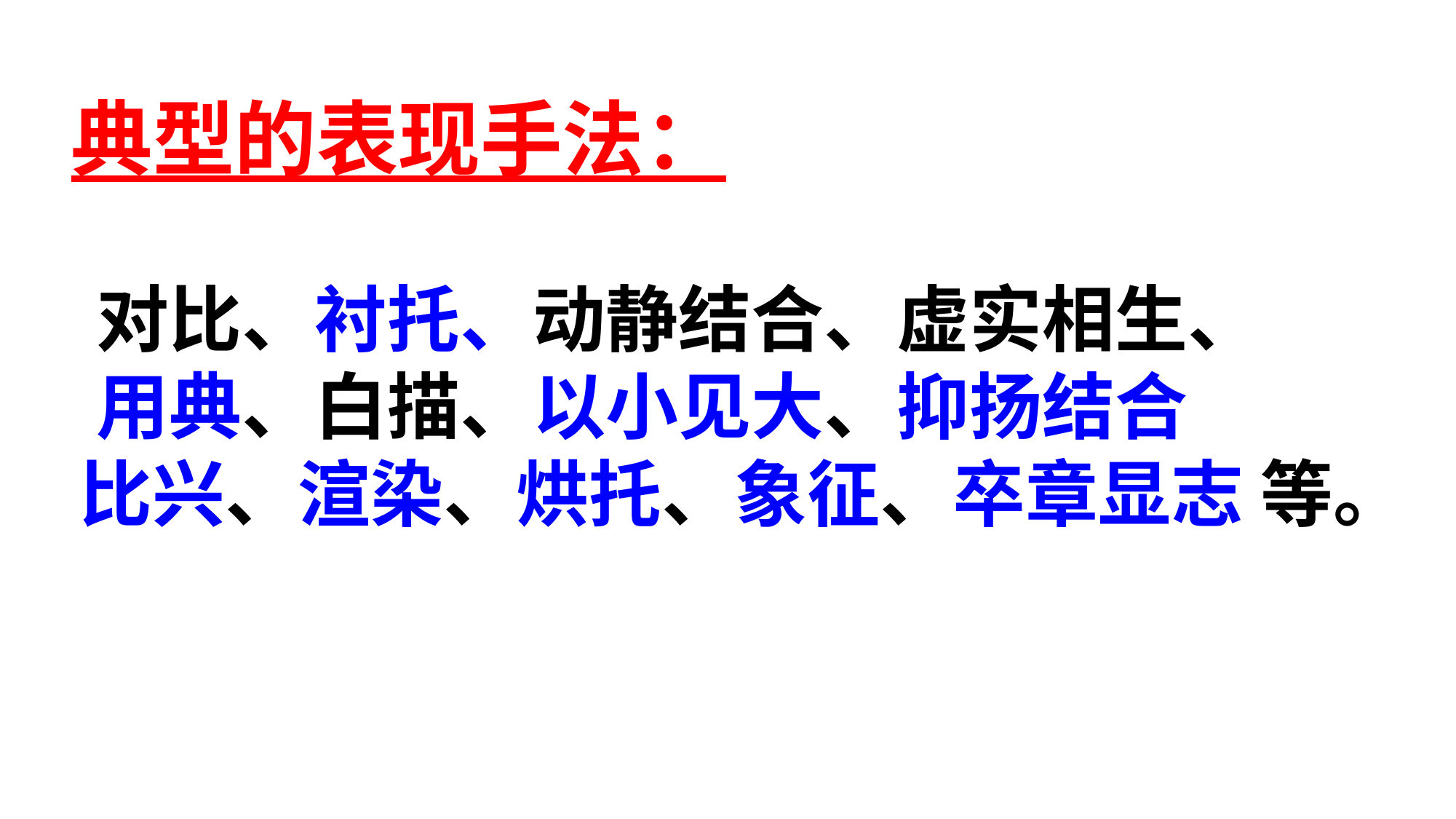

典型的表现手法：

     对比、衬托、动静结合、虚实相生、
     用典、白描、以小见大、抑扬结合
    比兴、渲染、烘托、象征、卒章显志 等。